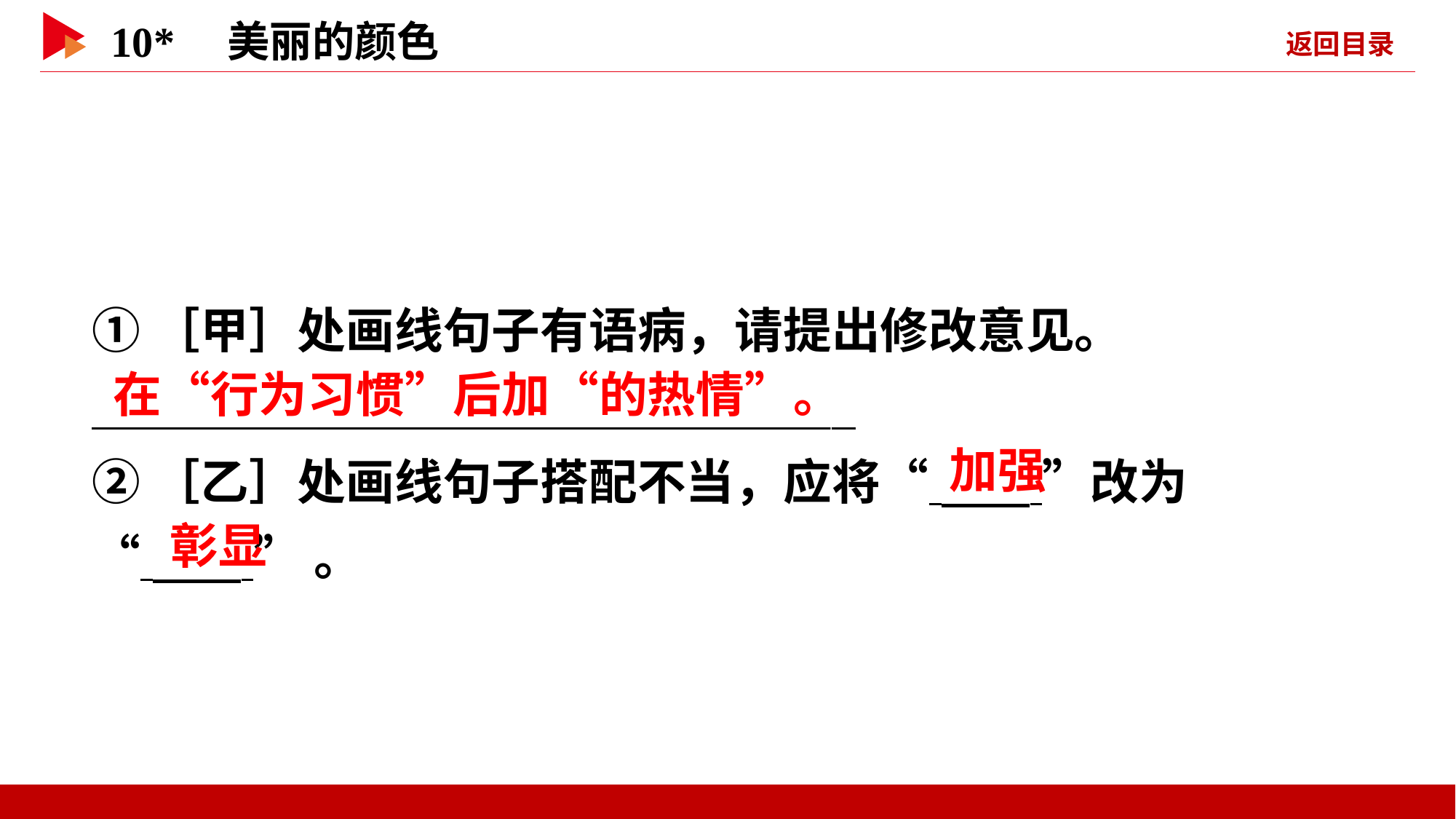

①［甲］处画线句子有语病，请提出修改意见。
                                                        _
②［乙］处画线句子搭配不当，应将“          ”改为
“          ”。
 在“行为习惯”后加“的热情”。
 加强
 彰显